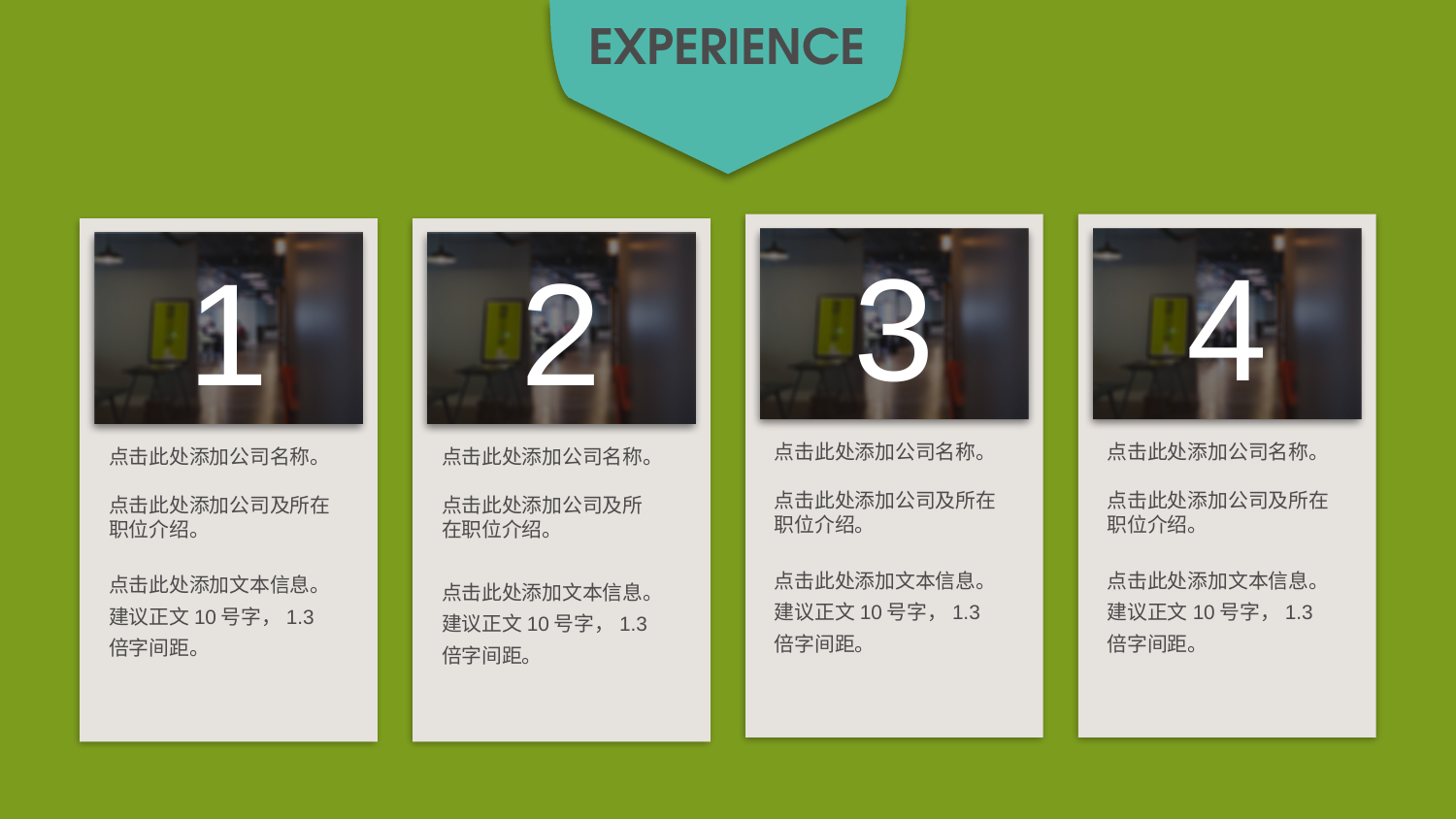

EXPERIENCE

4

点击此处添加公司名称。

点击此处添加公司及所在职位介绍。

点击此处添加文本信息。
建议正文10号字，1.3倍字间距。

3

1

2

点击此处添加公司名称。

点击此处添加公司及所在职位介绍。

点击此处添加文本信息。
建议正文10号字，1.3倍字间距。
点击此处添加公司名称。

点击此处添加公司及所在职位介绍。

点击此处添加文本信息。
建议正文10号字，1.3倍字间距。
点击此处添加公司名称。

点击此处添加公司及所在职位介绍。

点击此处添加文本信息。
建议正文10号字，1.3倍字间距。